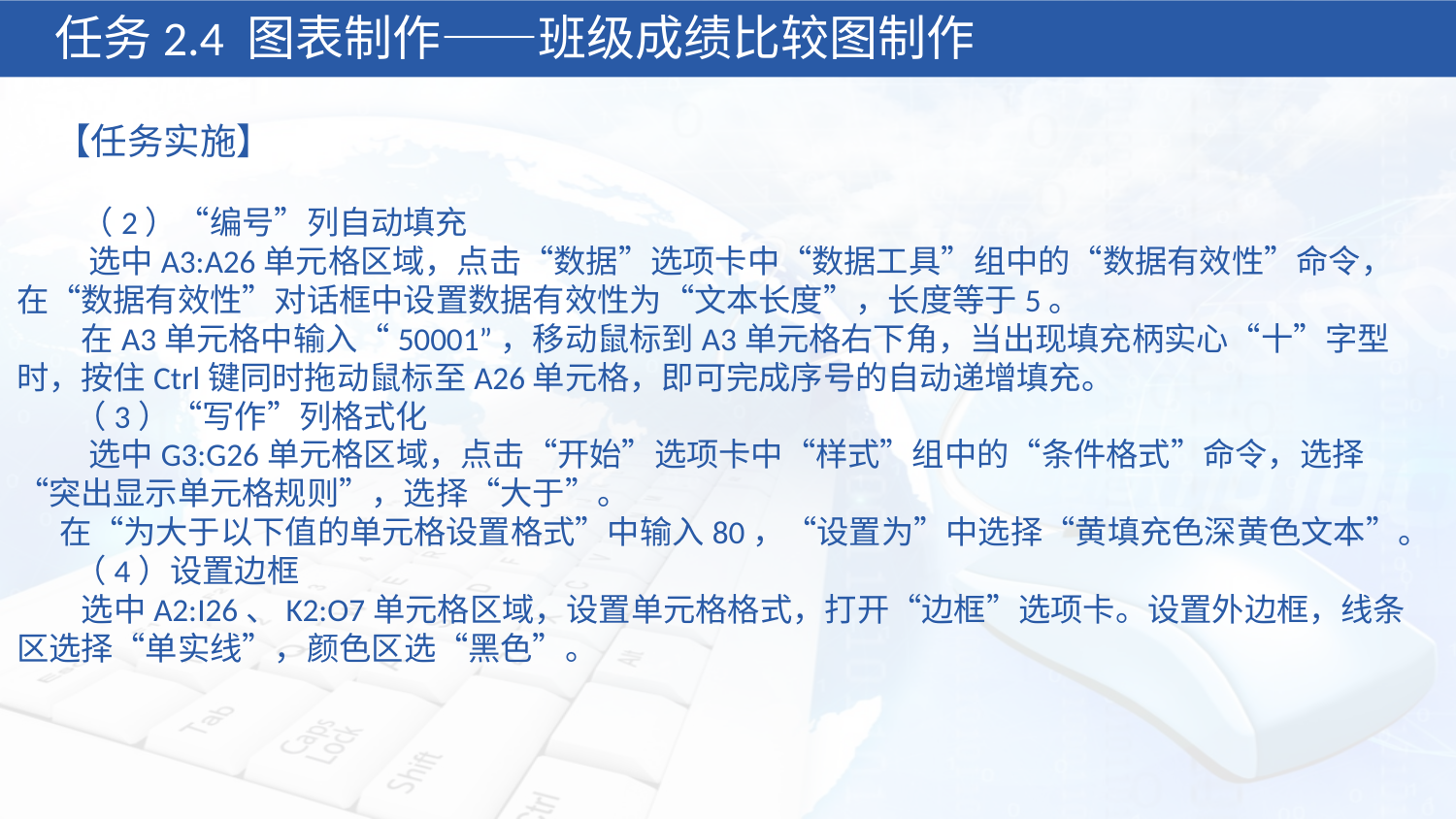

任务2.4 图表制作——班级成绩比较图制作
【任务实施】
  （2）“编号”列自动填充
   选中A3:A26单元格区域，点击“数据”选项卡中“数据工具”组中的“数据有效性”命令，在“数据有效性”对话框中设置数据有效性为“文本长度”，长度等于5。
  在A3单元格中输入“50001”，移动鼠标到A3单元格右下角，当出现填充柄实心“十”字型时，按住Ctrl键同时拖动鼠标至A26单元格，即可完成序号的自动递增填充。
 （3）“写作”列格式化
   选中G3:G26单元格区域，点击“开始”选项卡中“样式”组中的“条件格式”命令，选择“突出显示单元格规则”，选择“大于”。
在“为大于以下值的单元格设置格式”中输入80，“设置为”中选择“黄填充色深黄色文本”。
 （4）设置边框
  选中A2:I26、K2:O7单元格区域，设置单元格格式，打开“边框”选项卡。设置外边框，线条区选择“单实线”，颜色区选“黑色”。